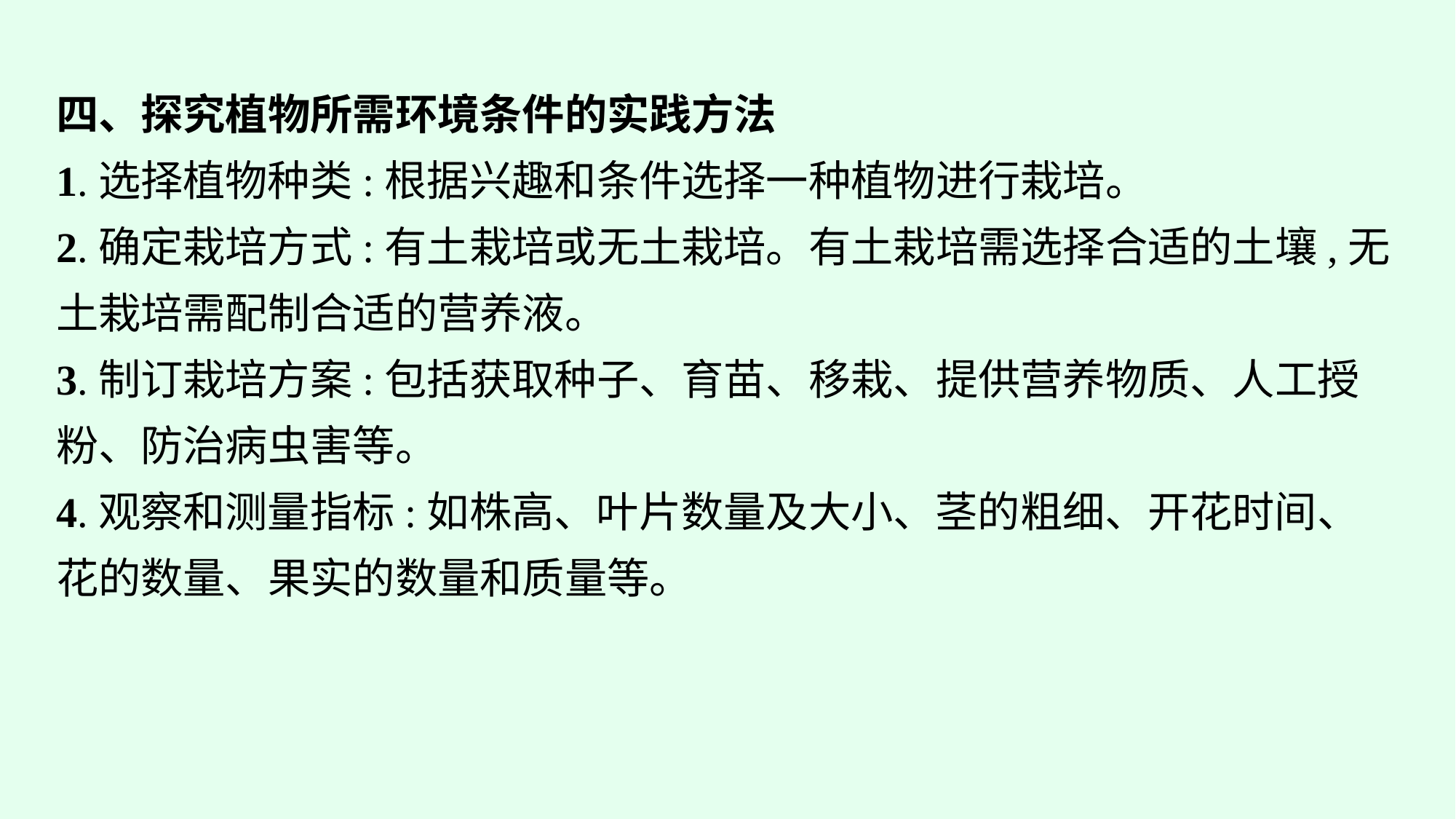

四、探究植物所需环境条件的实践方法
1.选择植物种类:根据兴趣和条件选择一种植物进行栽培。
2.确定栽培方式:有土栽培或无土栽培。有土栽培需选择合适的土壤,无土栽培需配制合适的营养液。
3.制订栽培方案:包括获取种子、育苗、移栽、提供营养物质、人工授粉、防治病虫害等。
4.观察和测量指标:如株高、叶片数量及大小、茎的粗细、开花时间、花的数量、果实的数量和质量等。